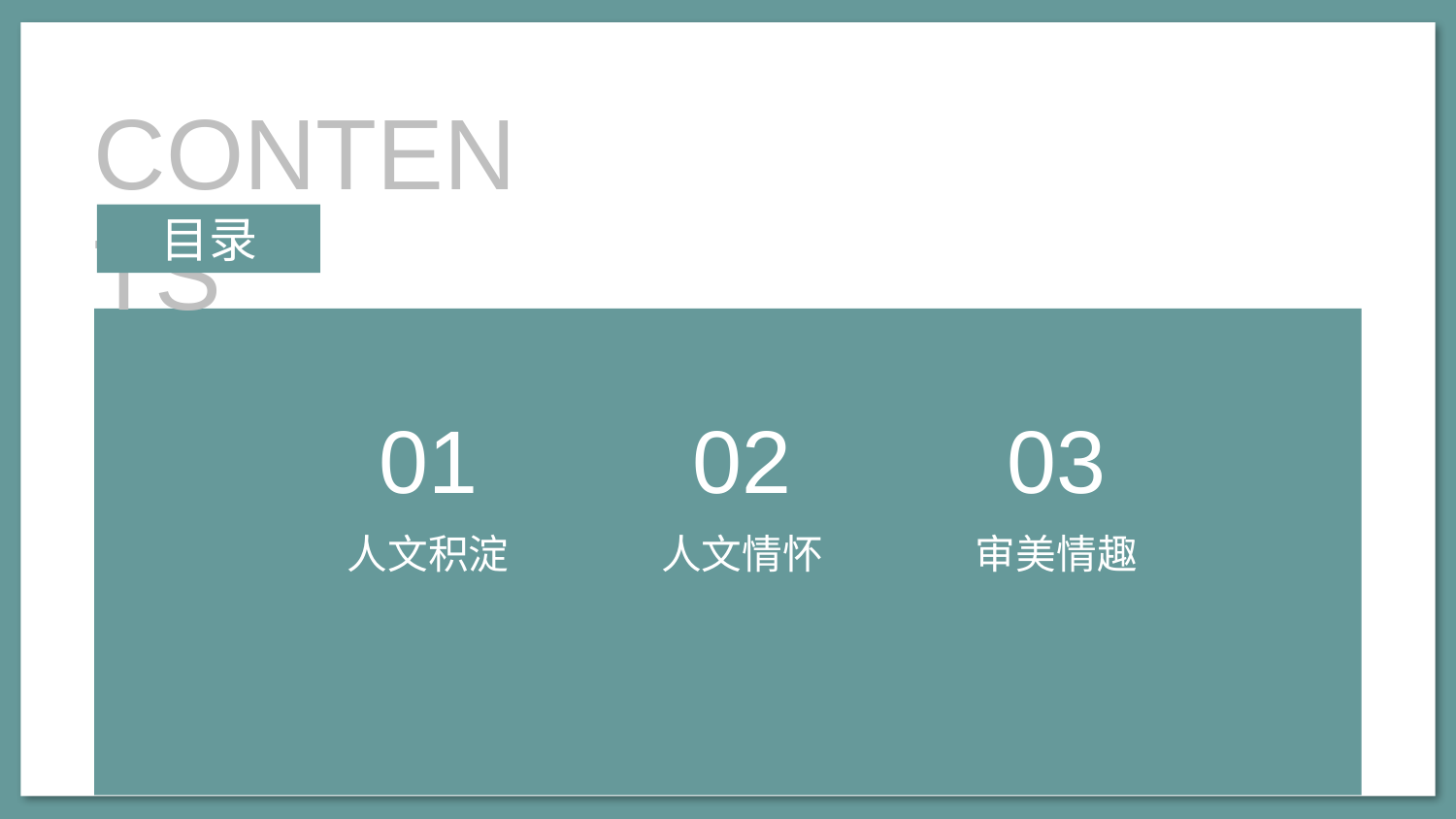

CONTENTS
目录

01
02
03
人文积淀
人文情怀
审美情趣